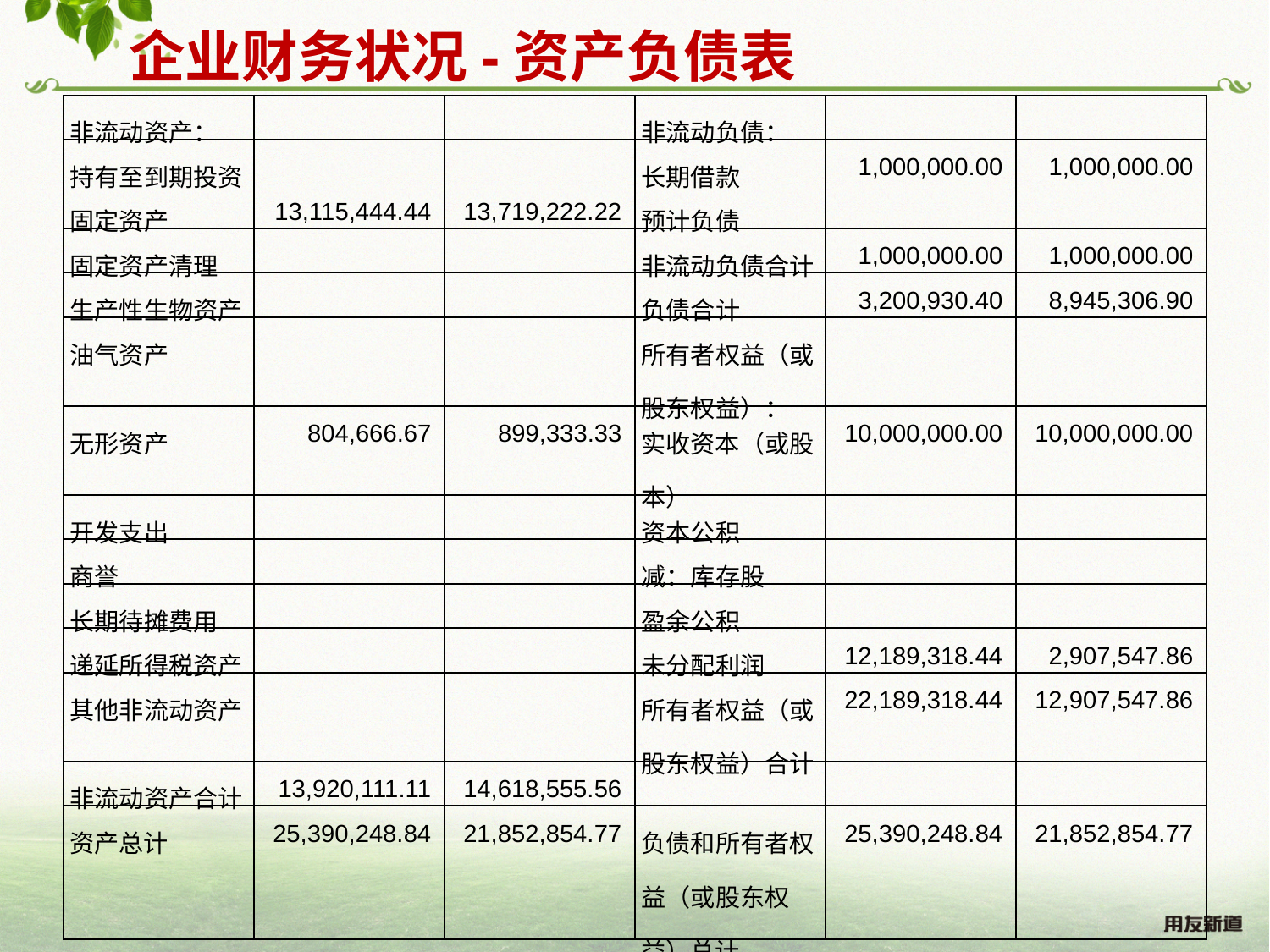

企业财务状况-资产负债表
| 非流动资产： |  |  | 非流动负债： |  |  |
| --- | --- | --- | --- | --- | --- |
| 持有至到期投资 |  |  | 长期借款 | 1,000,000.00 | 1,000,000.00 |
| 固定资产 | 13,115,444.44 | 13,719,222.22 | 预计负债 |  |  |
| 固定资产清理 |  |  | 非流动负债合计 | 1,000,000.00 | 1,000,000.00 |
| 生产性生物资产 |  |  | 负债合计 | 3,200,930.40 | 8,945,306.90 |
| 油气资产 |  |  | 所有者权益（或股东权益）： |  |  |
| 无形资产 | 804,666.67 | 899,333.33 | 实收资本（或股本） | 10,000,000.00 | 10,000,000.00 |
| 开发支出 |  |  | 资本公积 |  |  |
| 商誉 |  |  | 减：库存股 |  |  |
| 长期待摊费用 |  |  | 盈余公积 |  |  |
| 递延所得税资产 |  |  | 未分配利润 | 12,189,318.44 | 2,907,547.86 |
| 其他非流动资产 |  |  | 所有者权益（或股东权益）合计 | 22,189,318.44 | 12,907,547.86 |
| 非流动资产合计 | 13,920,111.11 | 14,618,555.56 |  |  |  |
| 资产总计 | 25,390,248.84 | 21,852,854.77 | 负债和所有者权益（或股东权益）总计 | 25,390,248.84 | 21,852,854.77 |